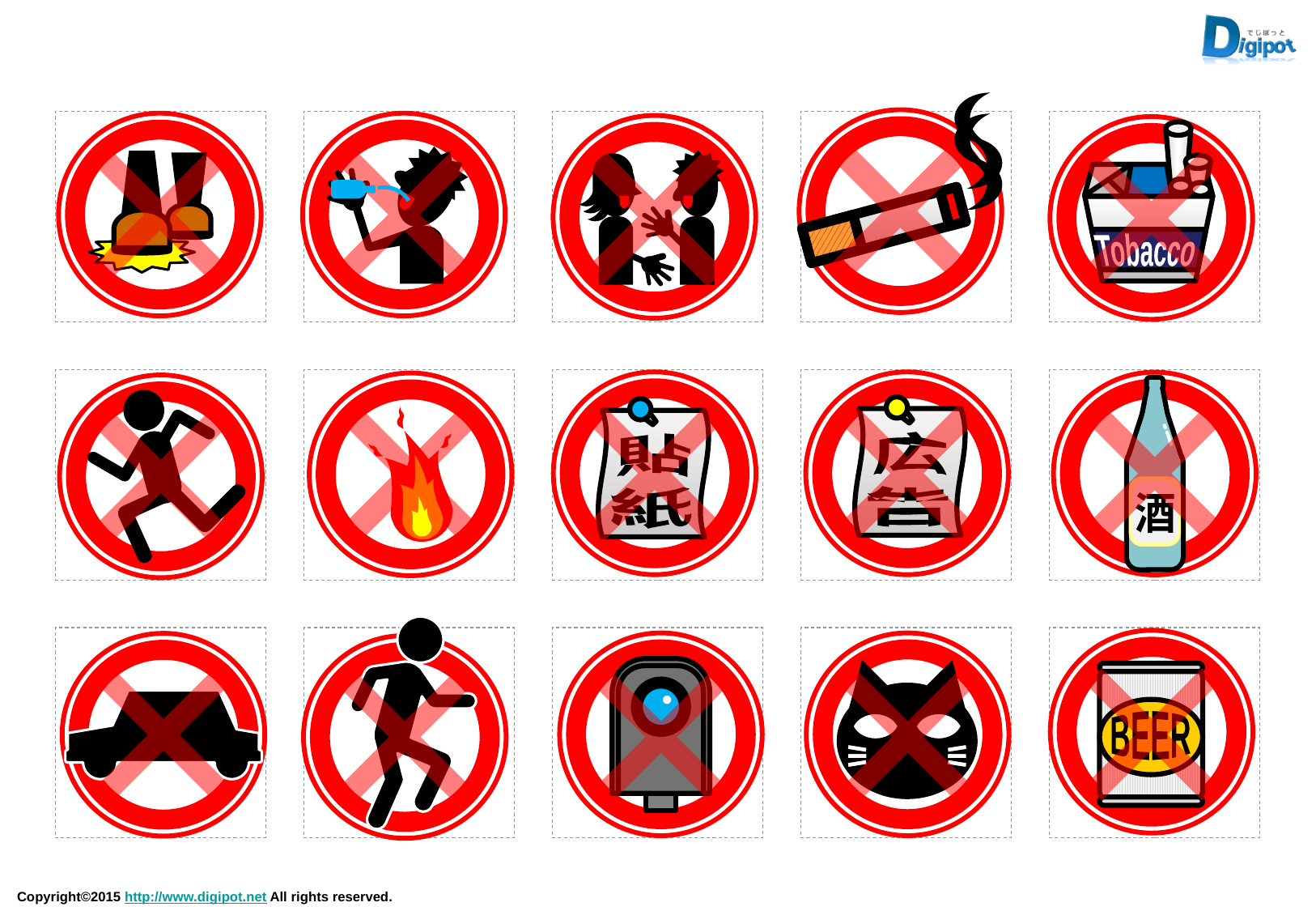

Tobacco

貼
紙

広
告

酒

BEER